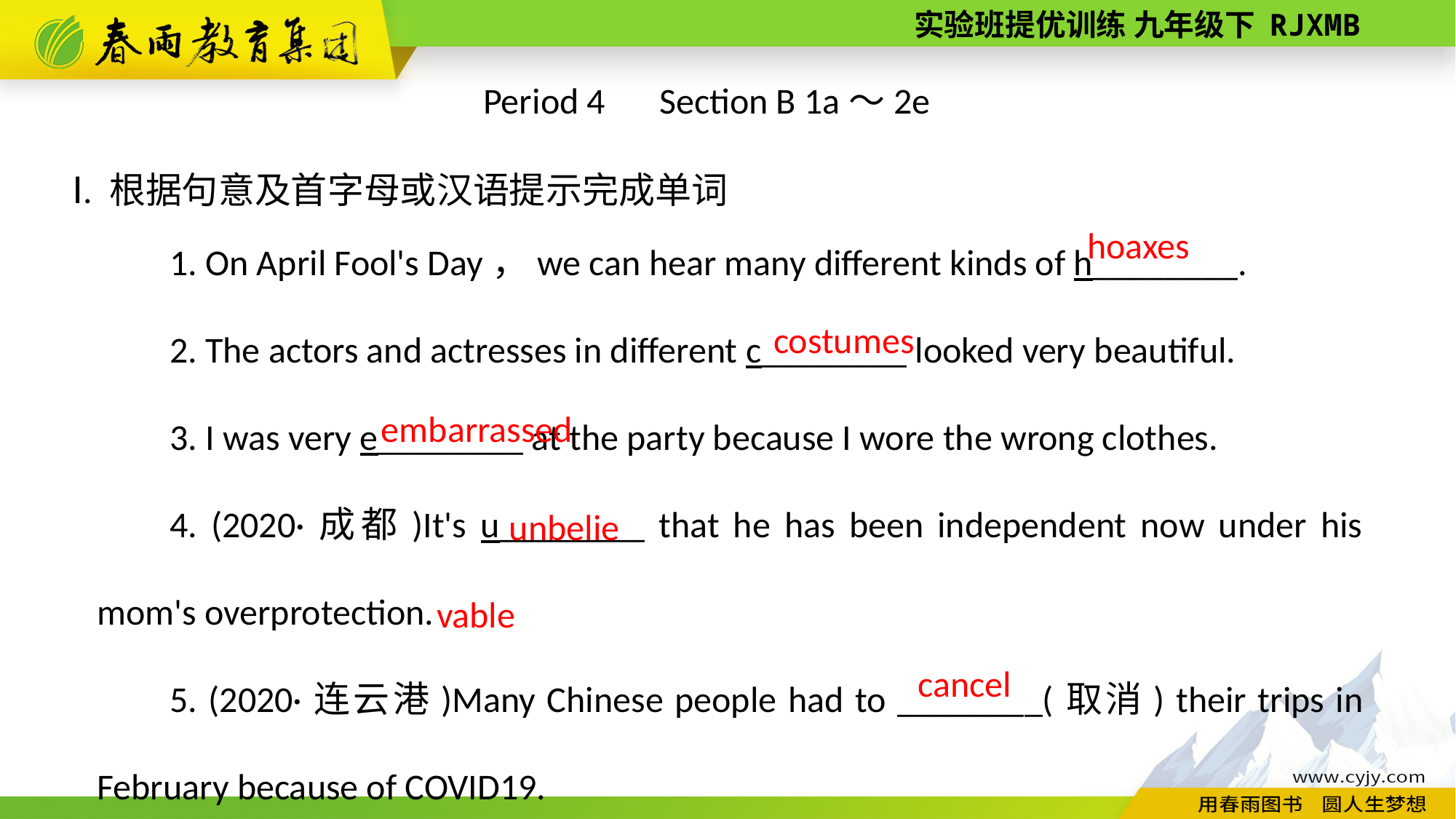

Period 4　Section B 1a～2e
Ⅰ. 根据句意及首字母或汉语提示完成单词
1. On April Fool's Day，we can hear many different kinds of h________.
2. The actors and actresses in different c________ looked very beautiful.
3. I was very e________ at the party because I wore the wrong clothes.
4. (2020·成都)It's u________ that he has been independent now under his mom's overprotection.
5. (2020·连云港)Many Chinese people had to ________(取消) their trips in February because of COVID­19.
hoaxes
costumes
embarrassed
unbelievable
cancel